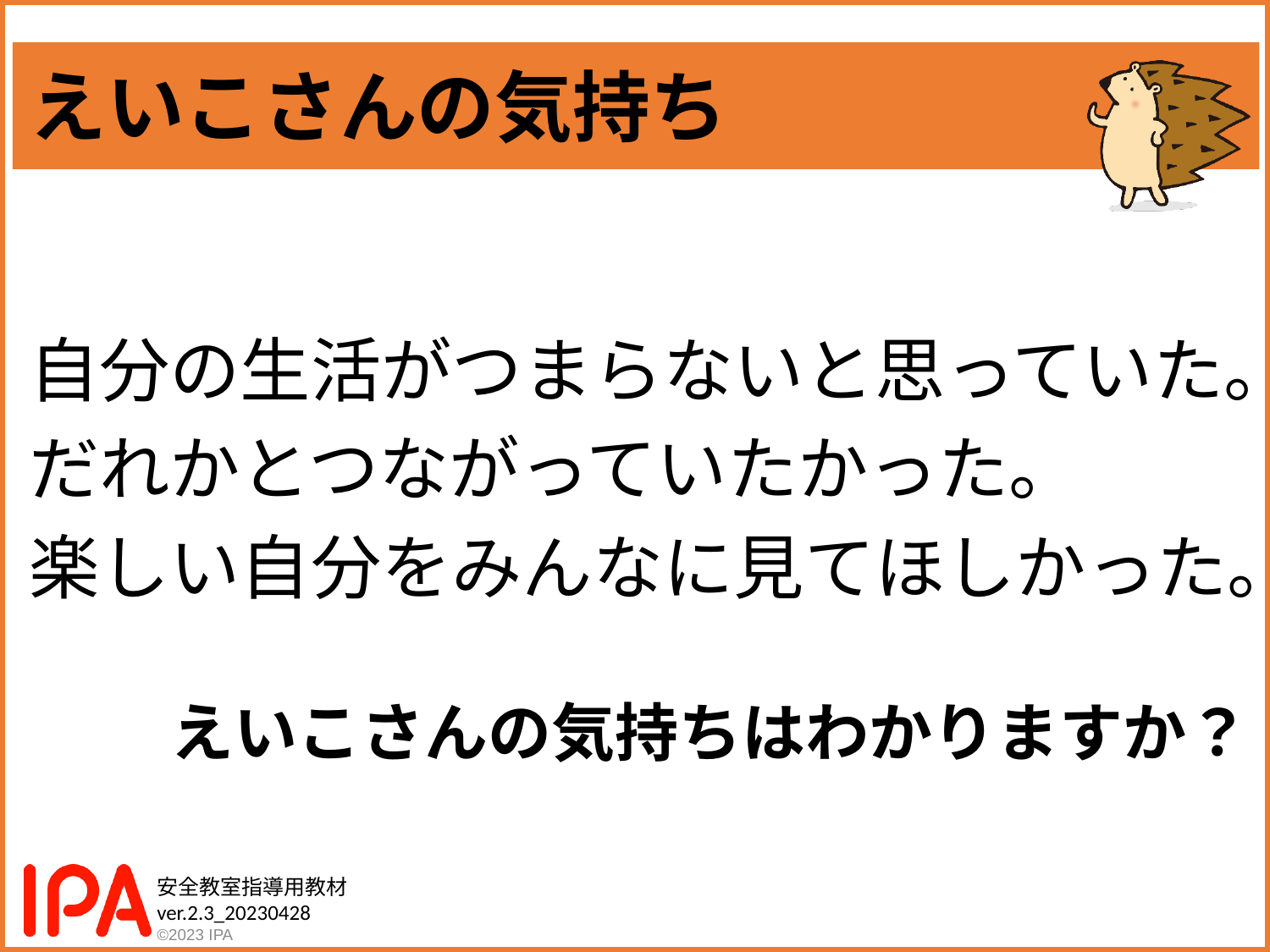

えいこさんの気持ち
自分の生活がつまらないと思っていた。
だれかとつながっていたかった。
楽しい自分をみんなに見てほしかった。
えいこさんの気持ちはわかりますか？